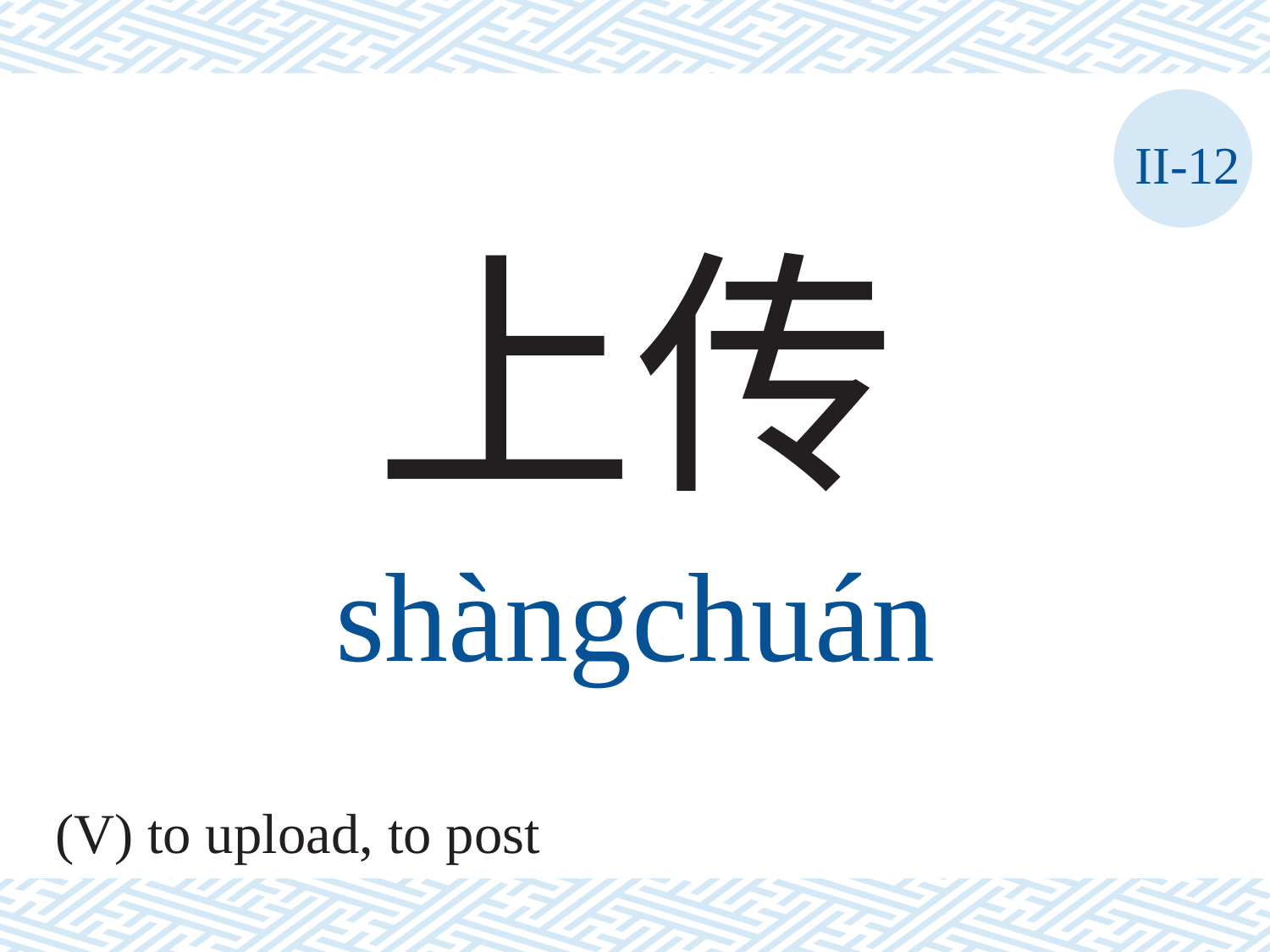

II-12
上传
shàngchuán
(V) to upload, to post